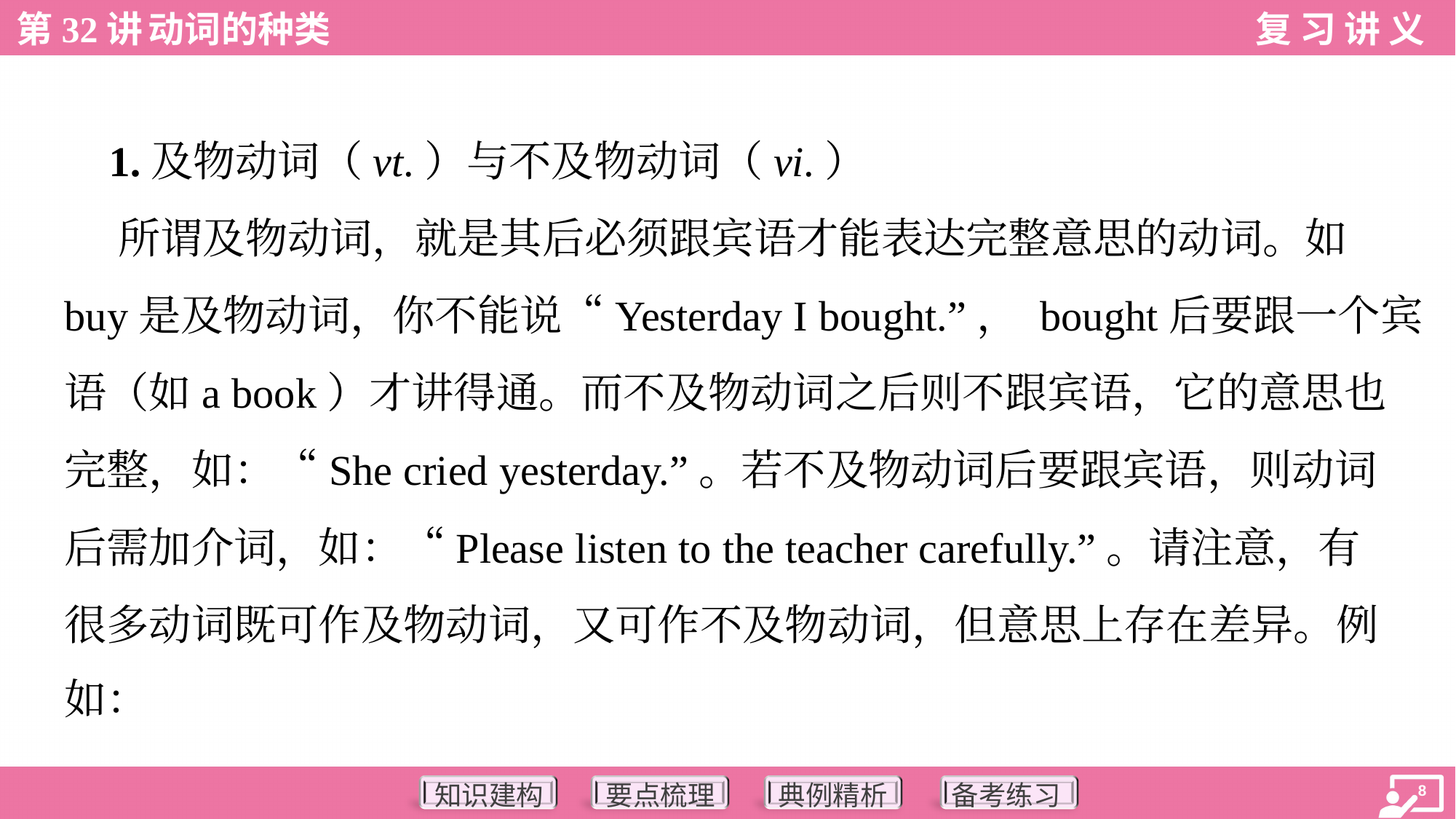

1.及物动词（vt.）与不及物动词（vi.）
    所谓及物动词，就是其后必须跟宾语才能表达完整意思的动词。如
buy是及物动词，你不能说“Yesterday I bought.”， bought后要跟一个宾
语（如a book）才讲得通。而不及物动词之后则不跟宾语，它的意思也
完整，如：“She cried yesterday.”。若不及物动词后要跟宾语，则动词
后需加介词，如：“Please listen to the teacher carefully.”。请注意，有
很多动词既可作及物动词，又可作不及物动词，但意思上存在差异。例
如：